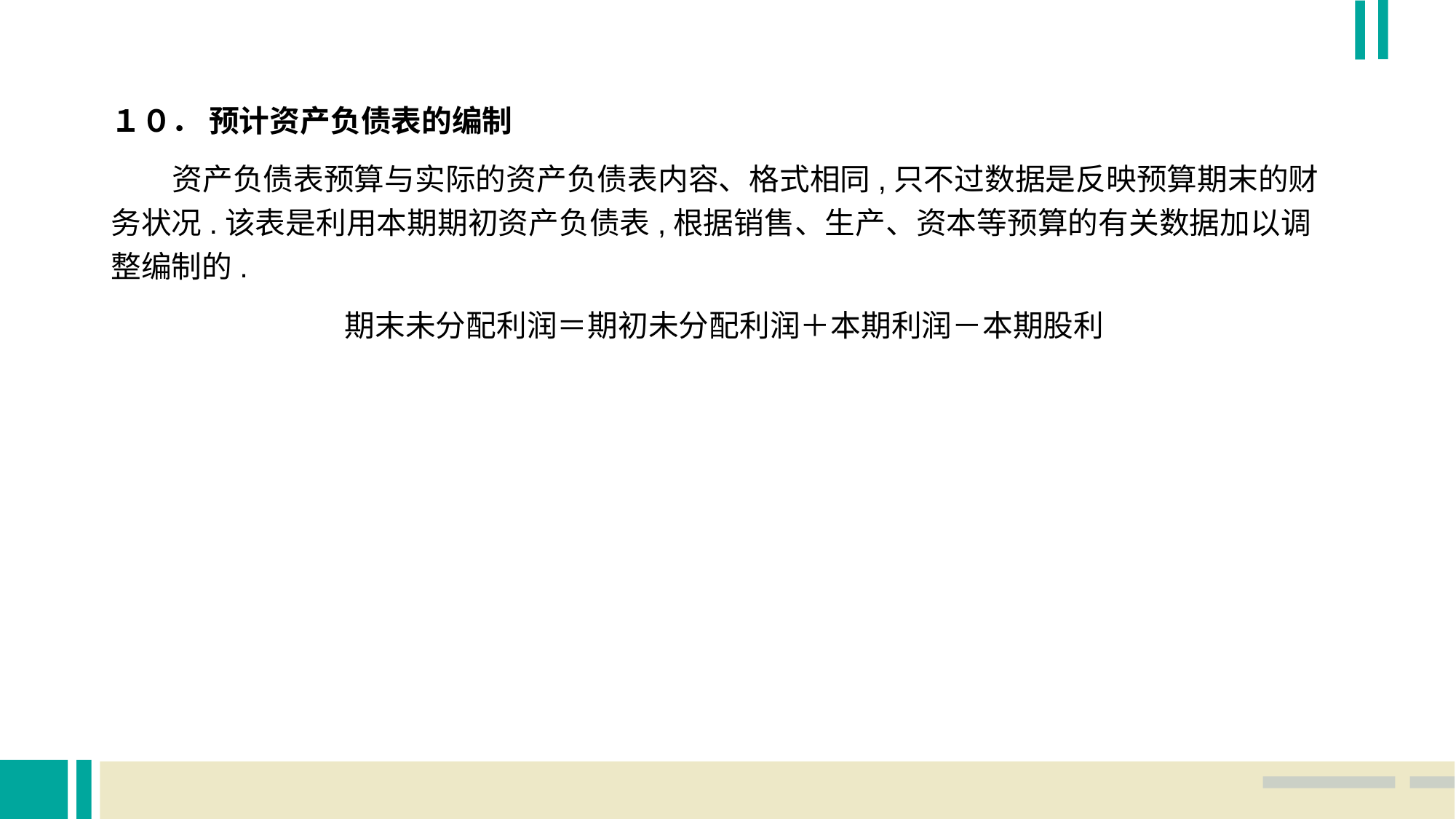

１０． 预计资产负债表的编制
        资产负债表预算与实际的资产负债表内容、格式相同,只不过数据是反映预算期末的财 务状况.该表是利用本期期初资产负债表,根据销售、生产、资本等预算的有关数据加以调 整编制的.
期末未分配利润＝期初未分配利润＋本期利润－本期股利